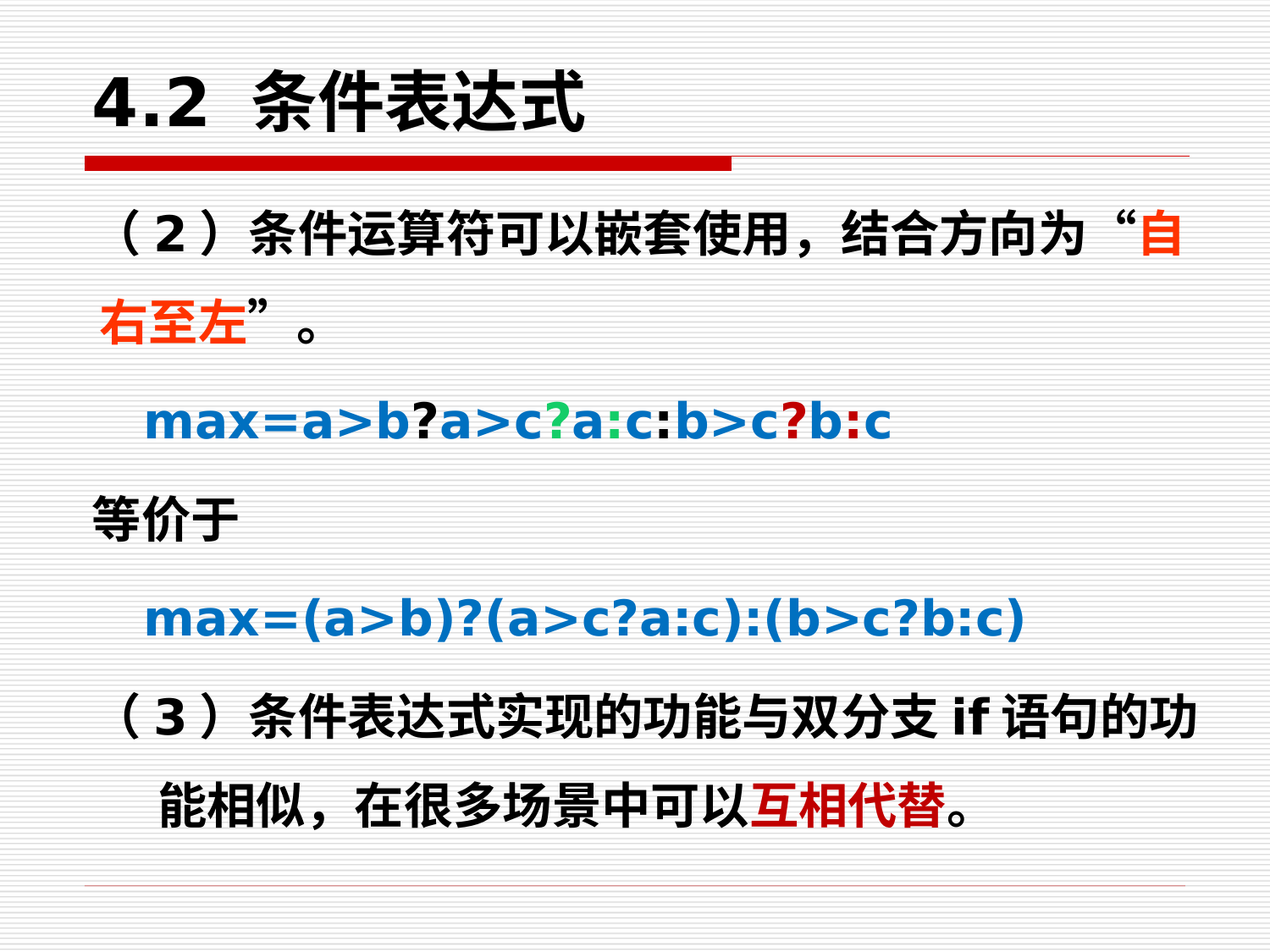

# 4.2 条件表达式
（2）条件运算符可以嵌套使用，结合方向为“自右至左”。
   max=a>b?a>c?a:c:b>c?b:c
等价于
   max=(a>b)?(a>c?a:c):(b>c?b:c)
（3）条件表达式实现的功能与双分支if语句的功能相似，在很多场景中可以互相代替。